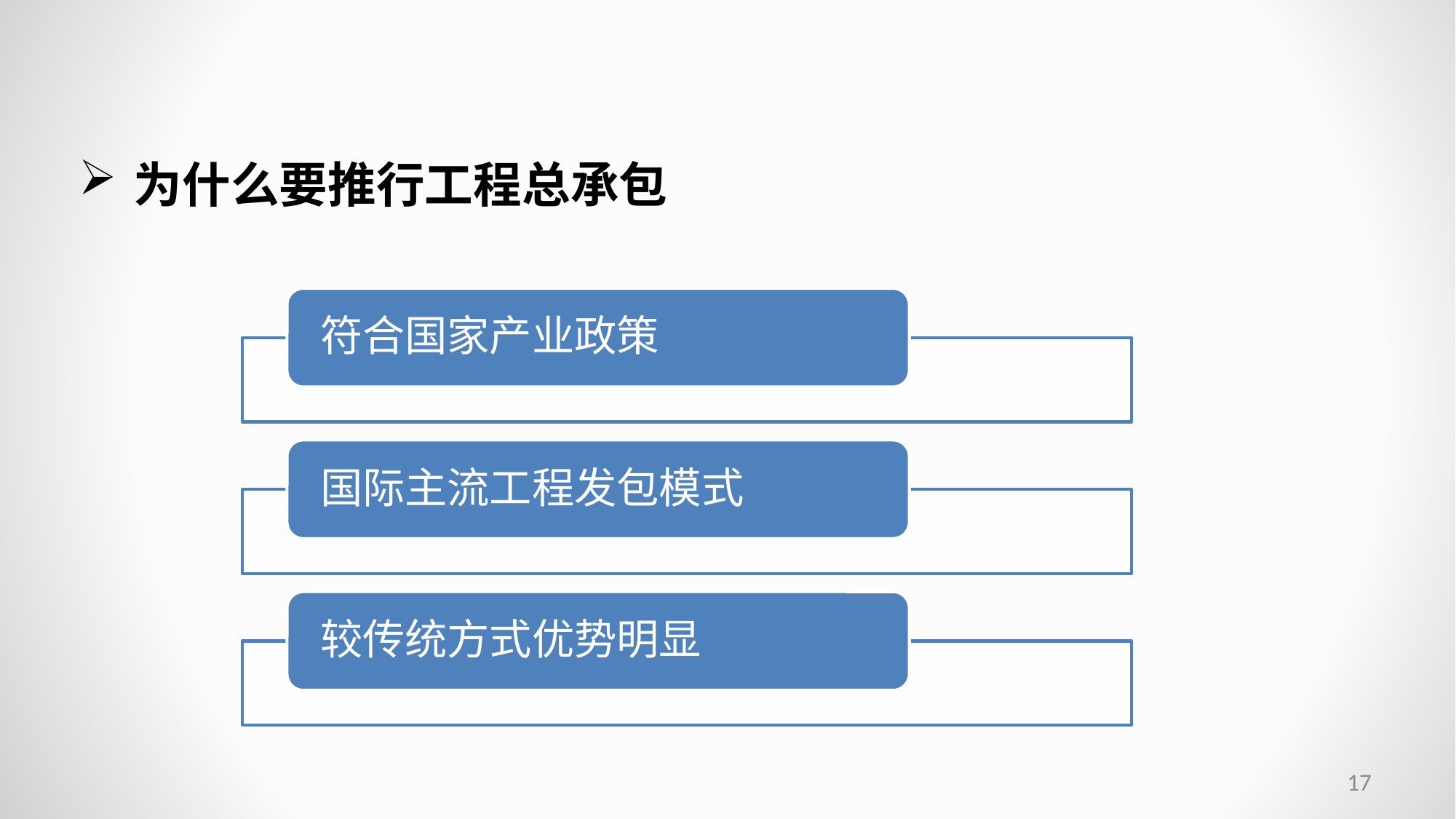

为什么要推行工程总承包
符合国家产业政策
国际主流工程发包模式
较传统方式优势明显
17